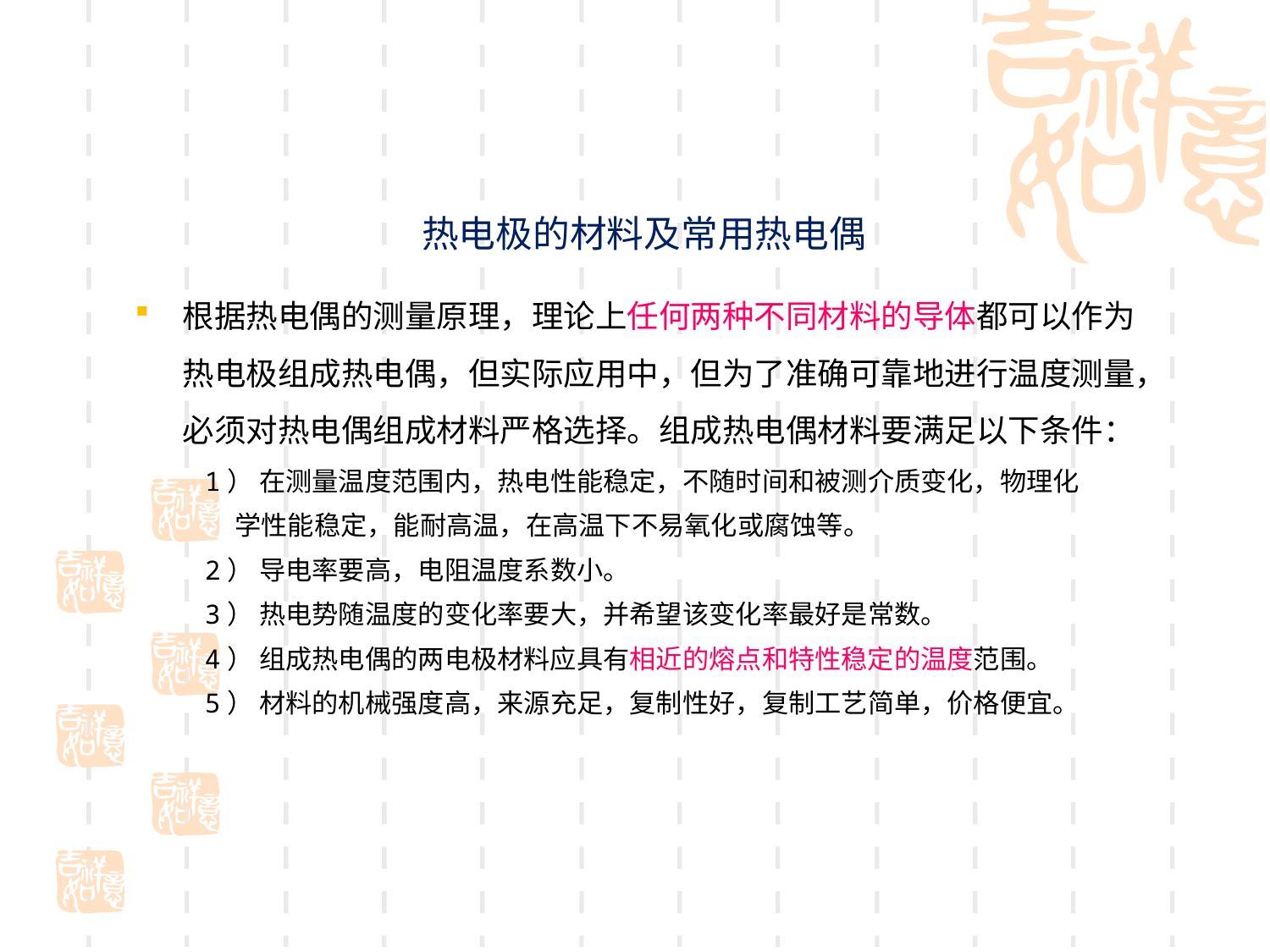

# 热电极的材料及常用热电偶
根据热电偶的测量原理，理论上任何两种不同材料的导体都可以作为热电极组成热电偶，但实际应用中，但为了准确可靠地进行温度测量，必须对热电偶组成材料严格选择。组成热电偶材料要满足以下条件：
1） 在测量温度范围内，热电性能稳定，不随时间和被测介质变化，物理化
    学性能稳定，能耐高温，在高温下不易氧化或腐蚀等。
2） 导电率要高，电阻温度系数小。
3） 热电势随温度的变化率要大，并希望该变化率最好是常数。
4） 组成热电偶的两电极材料应具有相近的熔点和特性稳定的温度范围。
5） 材料的机械强度高，来源充足，复制性好，复制工艺简单，价格便宜。
20